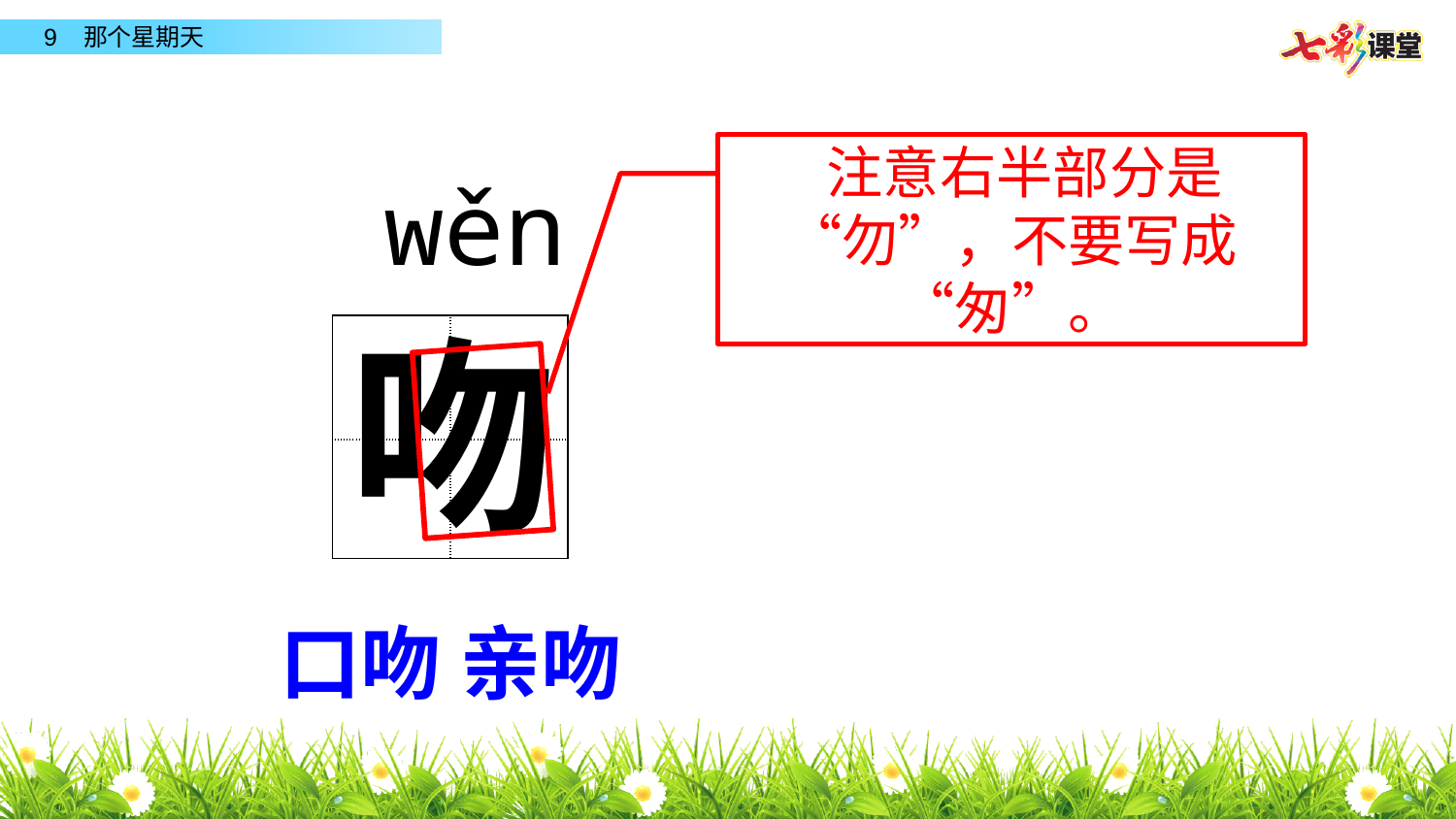

注意右半部分是“勿”，不要写成“匆”。
wěn
吻
|  |  |
| --- | --- |
|  |  |

口吻 亲吻